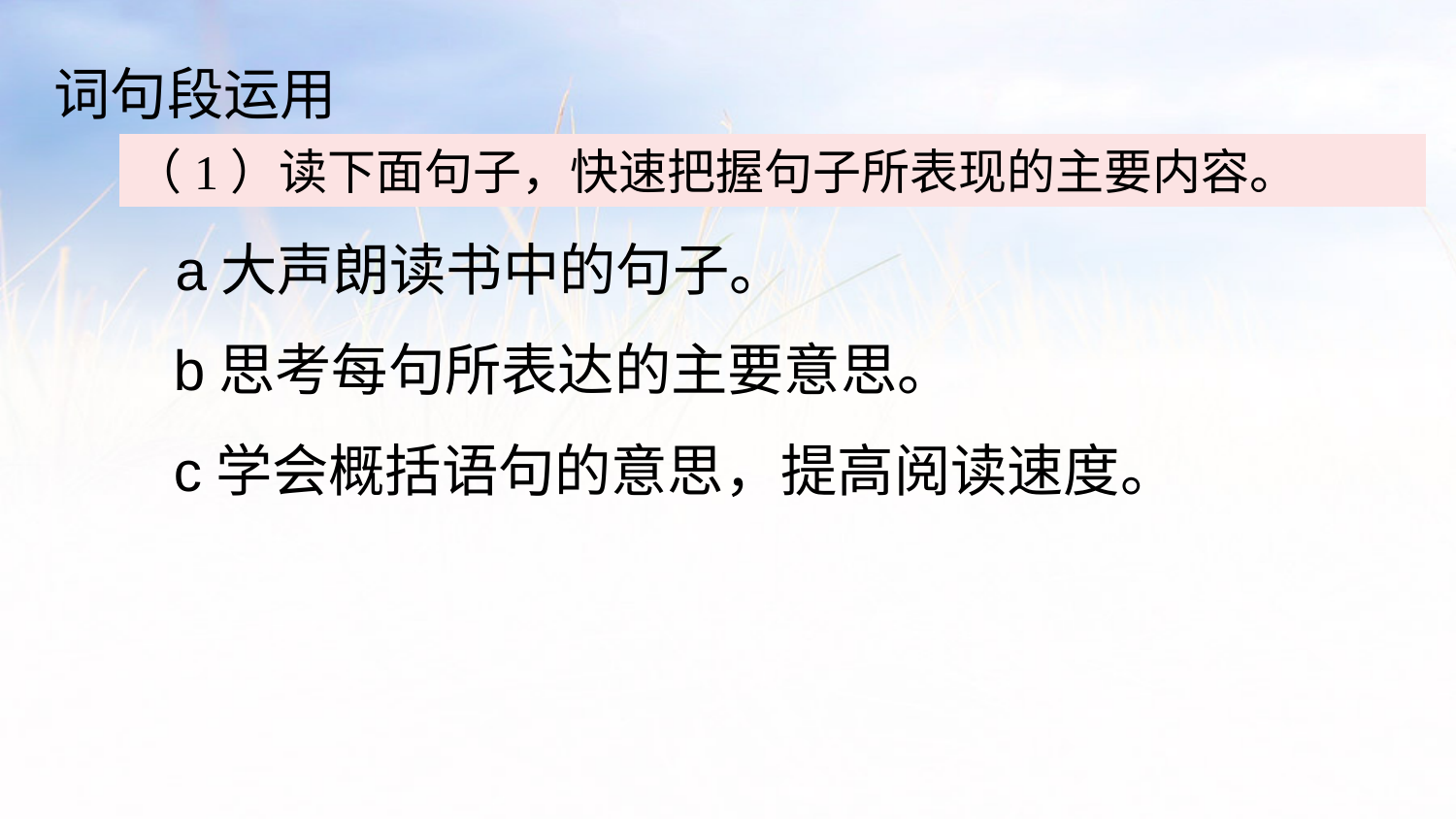

词句段运用
（1）读下面句子，快速把握句子所表现的主要内容。
a大声朗读书中的句子。
  b思考每句所表达的主要意思。
  c学会概括语句的意思，提高阅读速度。